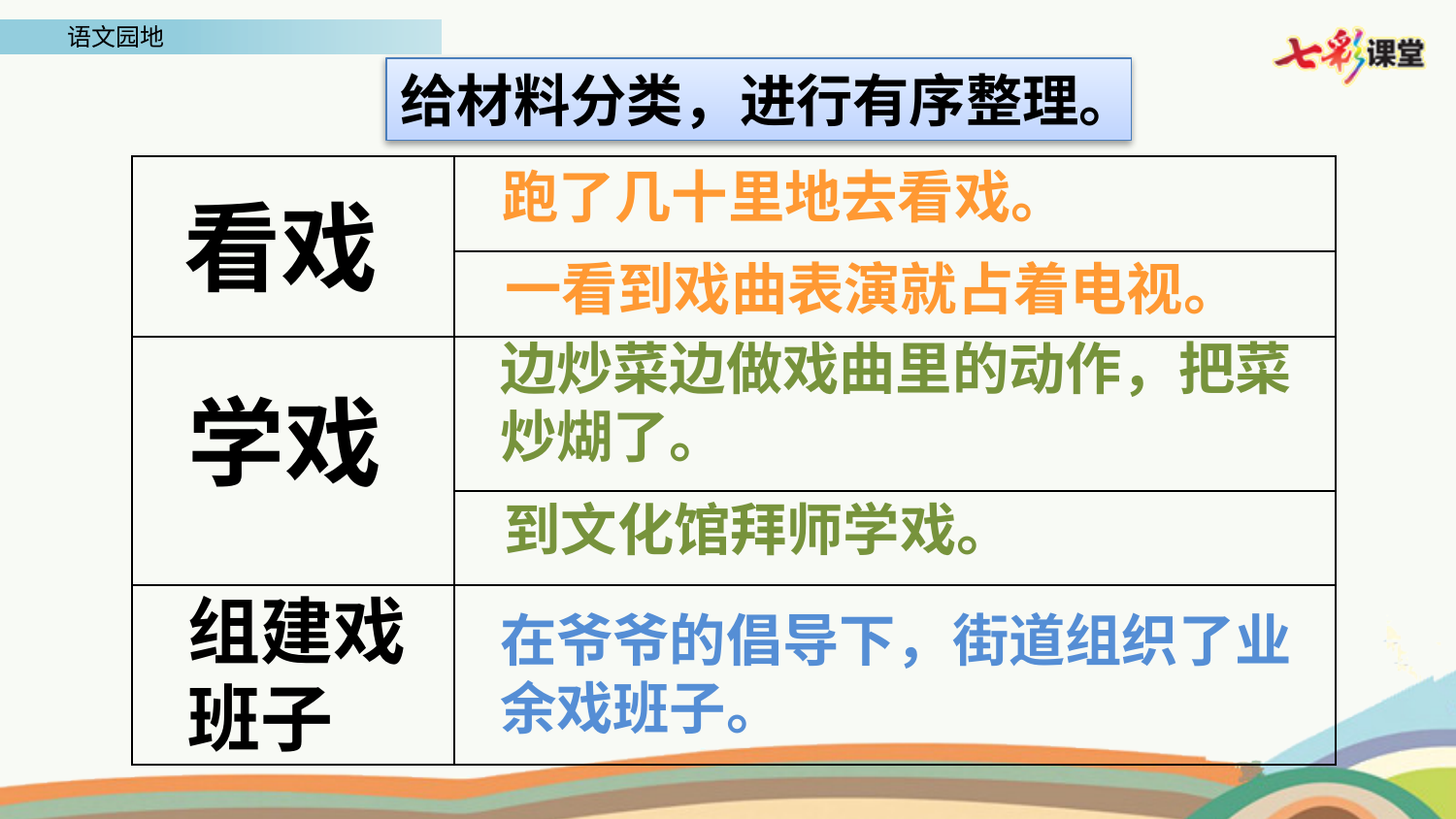

给材料分类，进行有序整理。
跑了几十里地去看戏。
|  |  |
| --- | --- |
|  |  |
|  |  |
|  |  |
|  |  |
看戏
一看到戏曲表演就占着电视。
边炒菜边做戏曲里的动作，把菜炒煳了。
学戏
到文化馆拜师学戏。
组建戏
班子
在爷爷的倡导下，街道组织了业余戏班子。